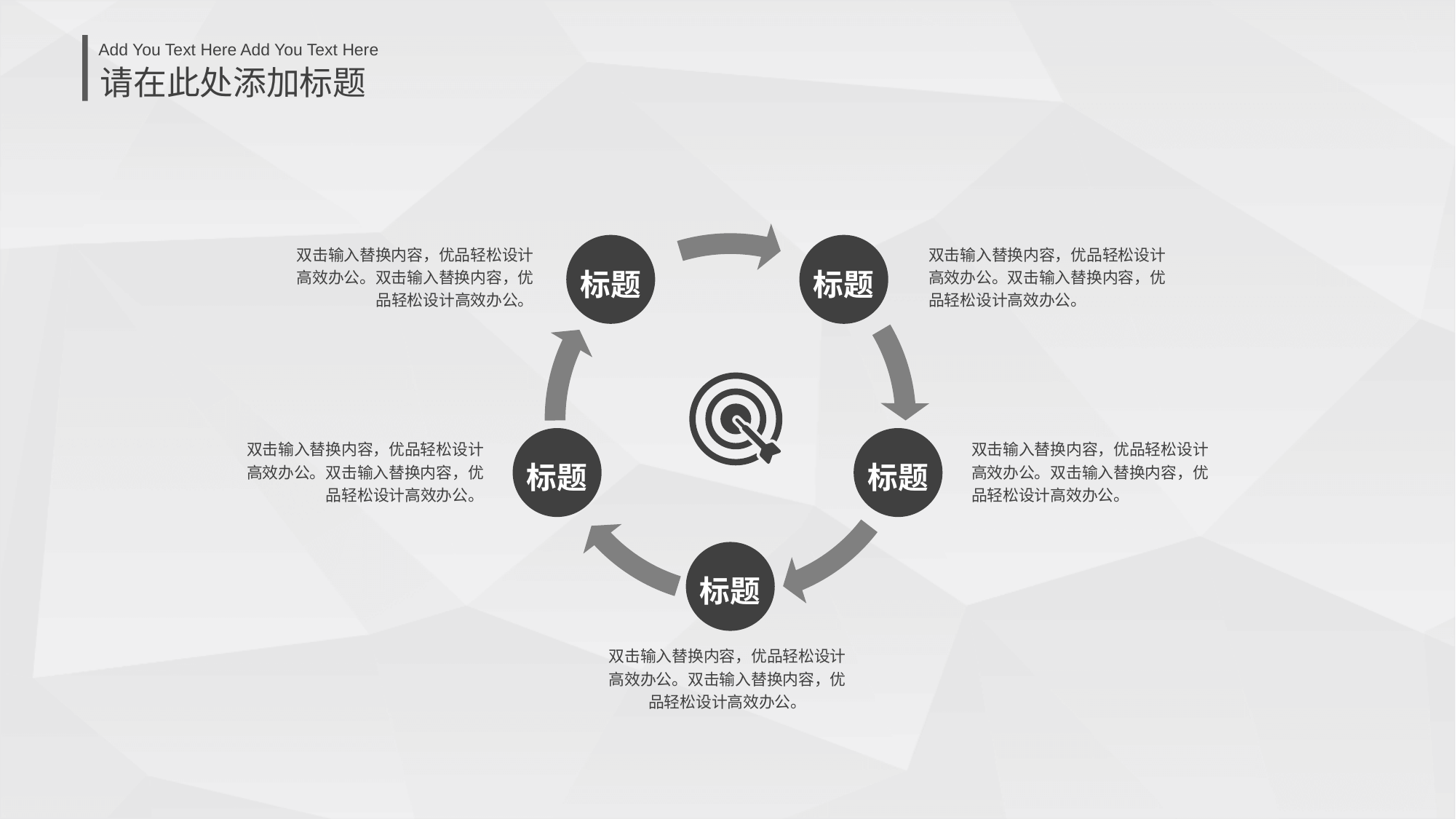

标题

标题

标题

标题

标题
双击输入替换内容，优品轻松设计高效办公。双击输入替换内容，优品轻松设计高效办公。
双击输入替换内容，优品轻松设计高效办公。双击输入替换内容，优品轻松设计高效办公。
双击输入替换内容，优品轻松设计高效办公。双击输入替换内容，优品轻松设计高效办公。
双击输入替换内容，优品轻松设计高效办公。双击输入替换内容，优品轻松设计高效办公。
双击输入替换内容，优品轻松设计高效办公。双击输入替换内容，优品轻松设计高效办公。